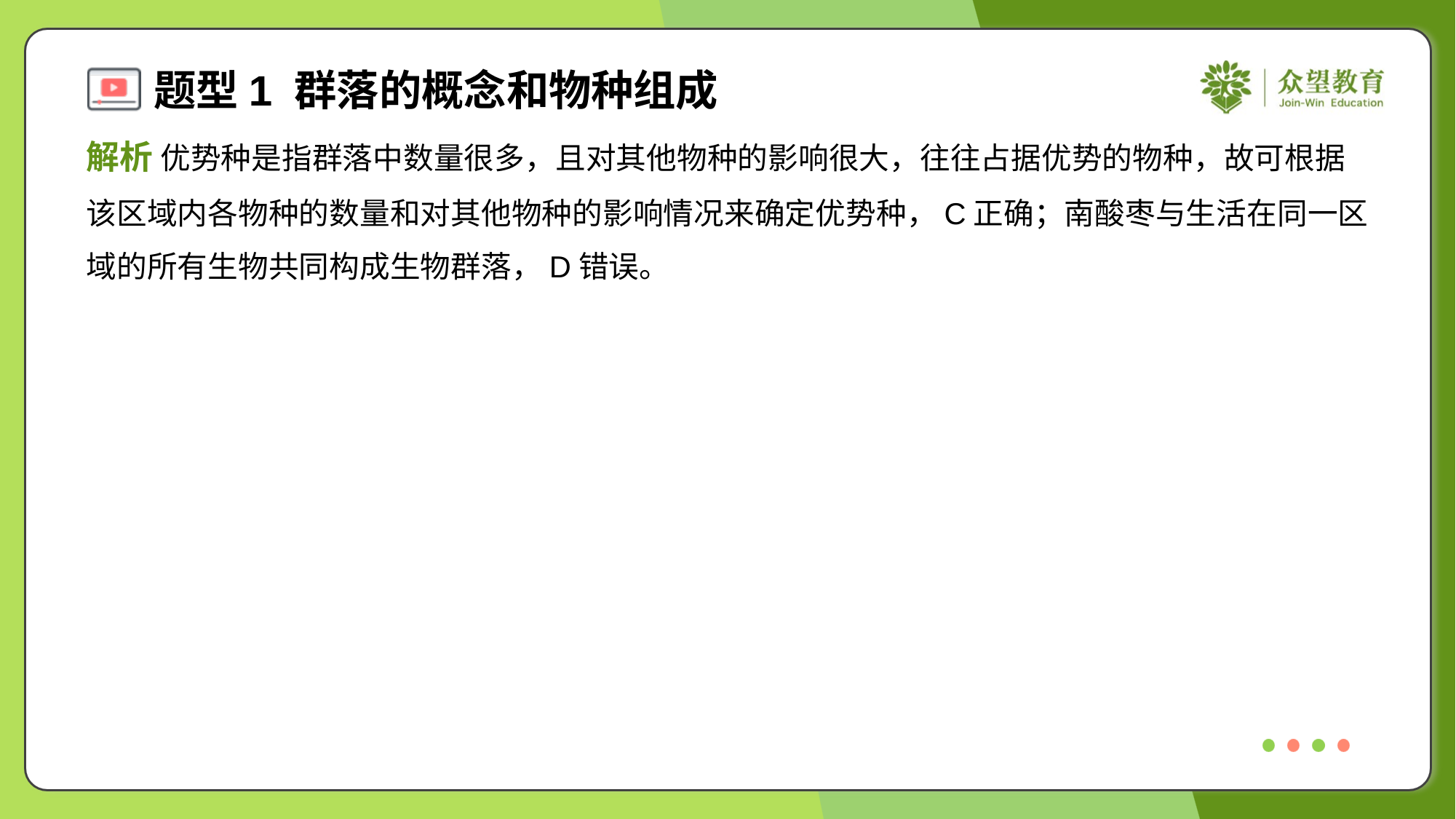

解析 优势种是指群落中数量很多，且对其他物种的影响很大，往往占据优势的物种，故可根据
该区域内各物种的数量和对其他物种的影响情况来确定优势种，C正确；南酸枣与生活在同一区
域的所有生物共同构成生物群落，D错误。